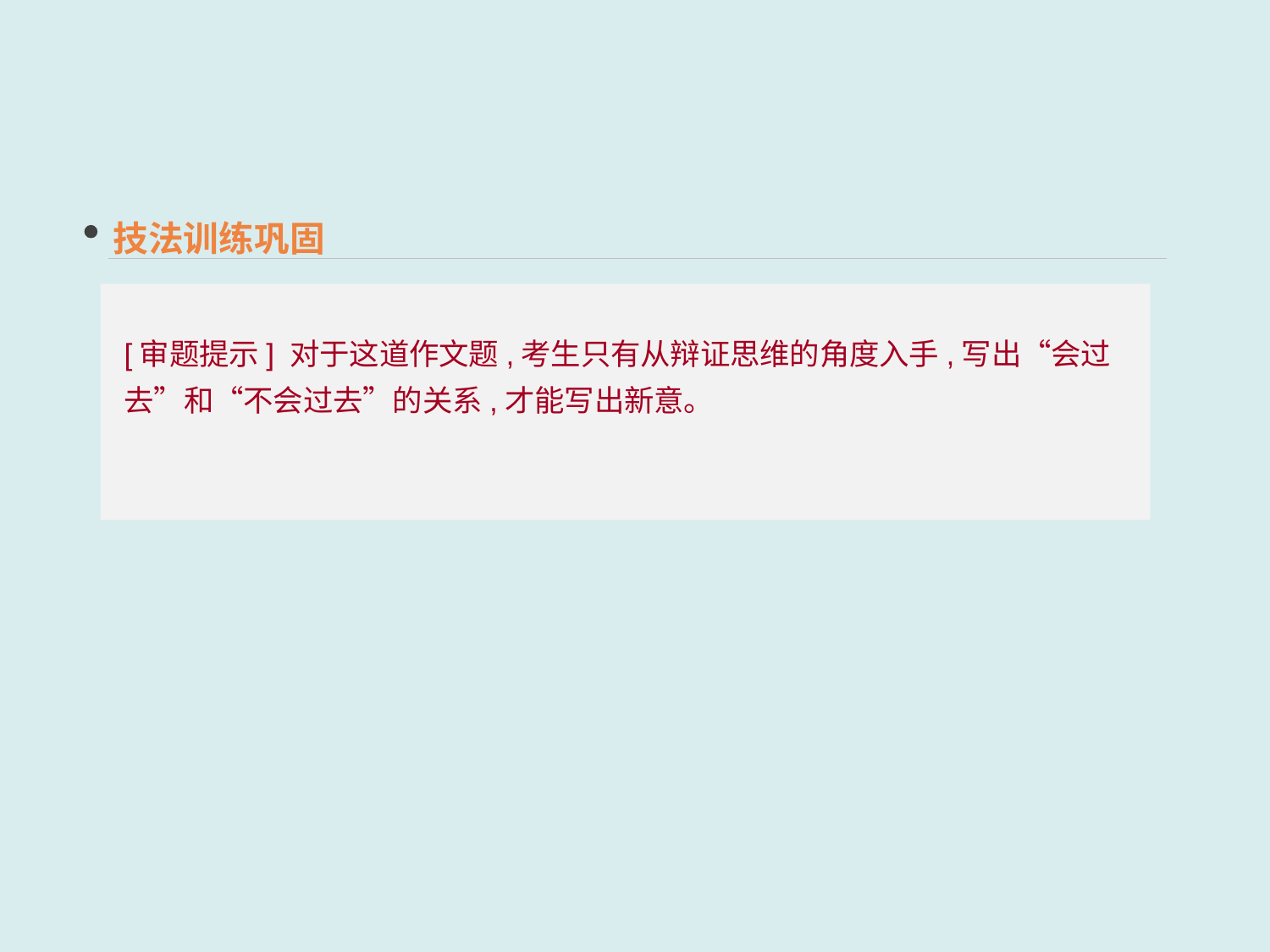

技法训练巩固

[审题提示] 对于这道作文题,考生只有从辩证思维的角度入手,写出“会过去”和“不会过去”的关系,才能写出新意。